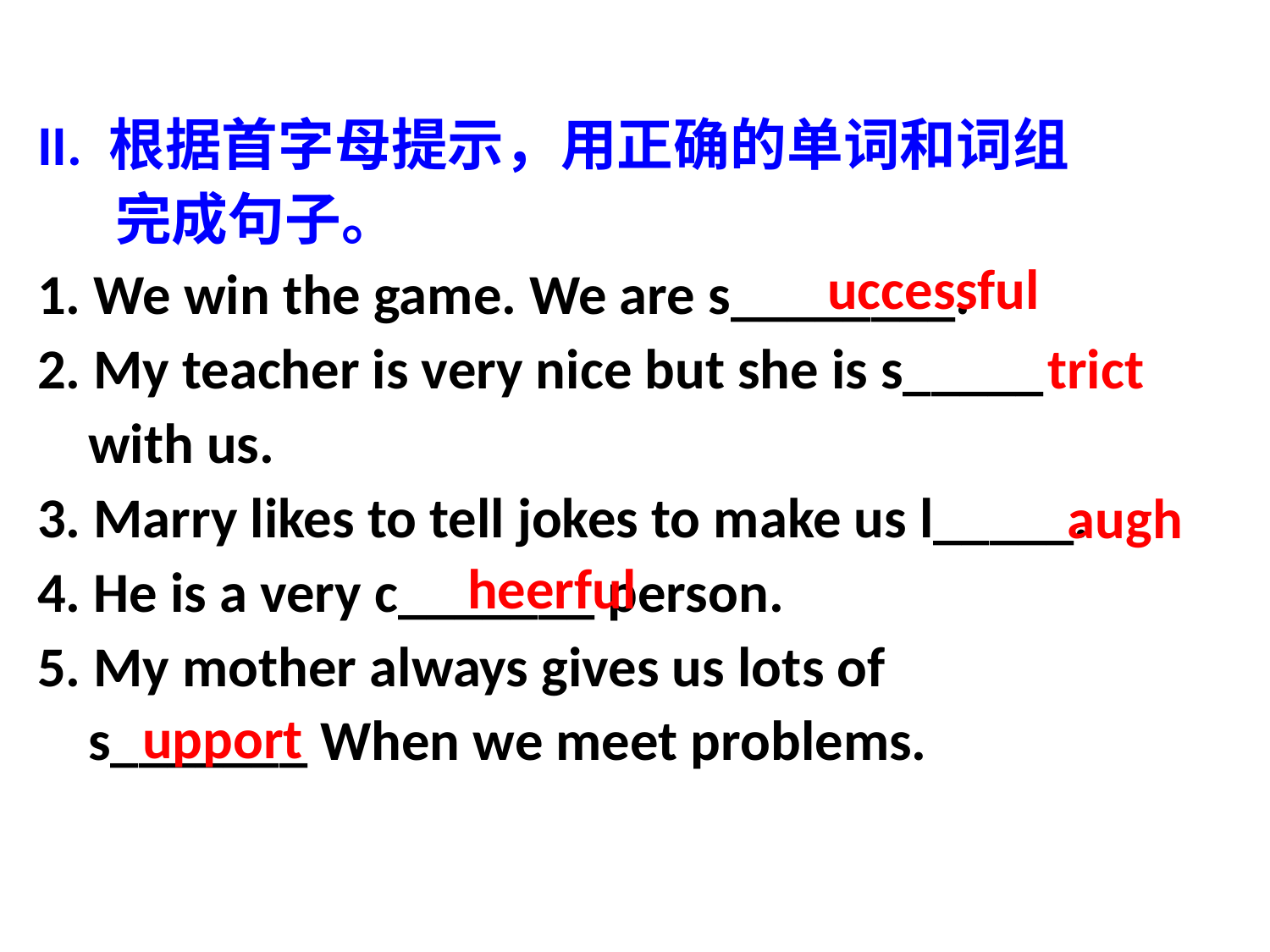

II. 根据首字母提示，用正确的单词和词组
     完成句子。
1. We win the game. We are s________.
2. My teacher is very nice but she is s_____
    with us.
3. Marry likes to tell jokes to make us l_____.
4. He is a very c_______ person.
5. My mother always gives us lots of
    s_______ When we meet problems.
uccessful
trict
augh
heerful
upport